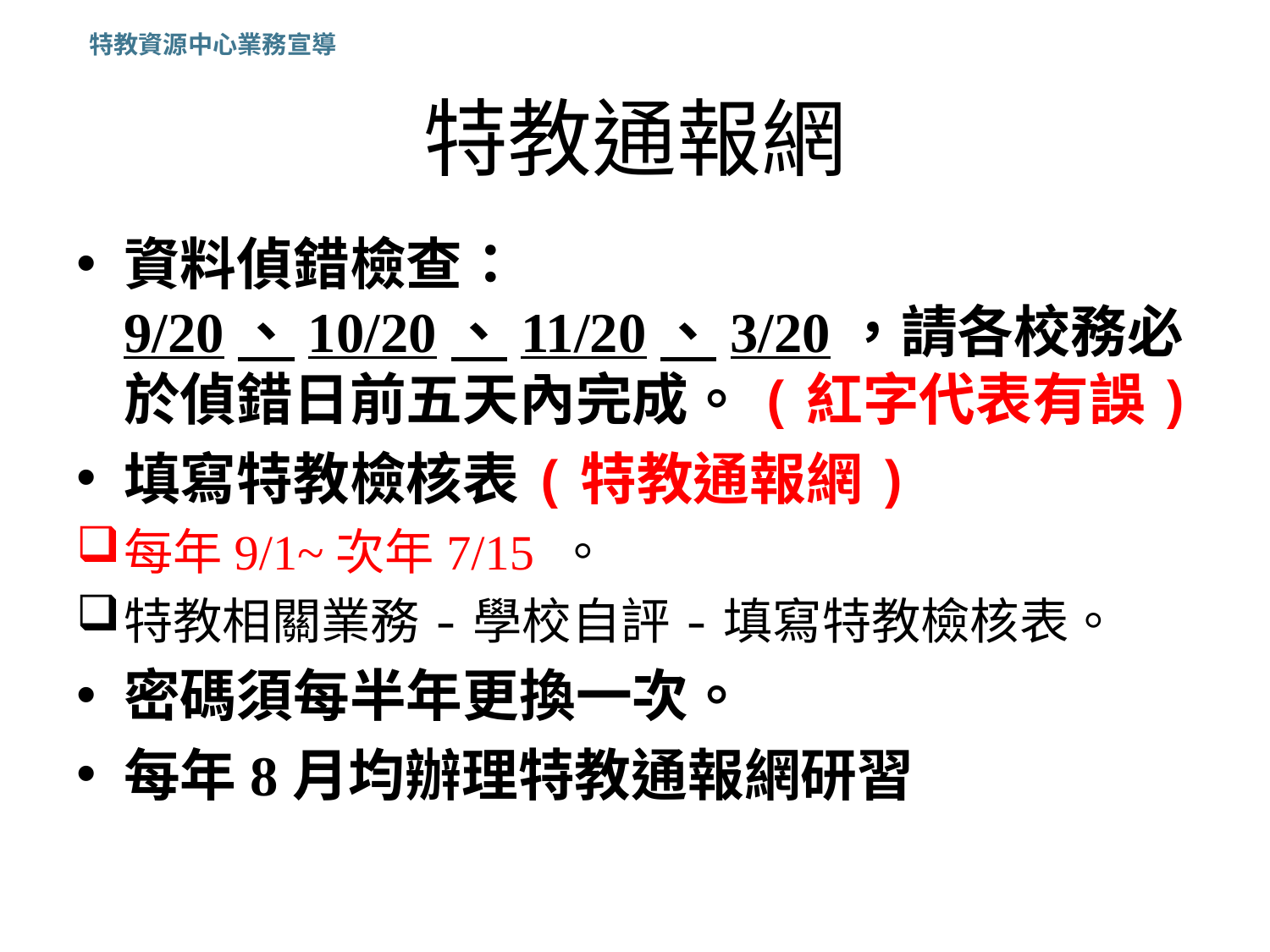

特教資源中心業務宣導
# 特教通報網
資料偵錯檢查：9/20、10/20、11/20、3/20，請各校務必於偵錯日前五天內完成。(紅字代表有誤)
填寫特教檢核表(特教通報網)
每年9/1~次年7/15 。
特教相關業務-學校自評-填寫特教檢核表。
密碼須每半年更換一次。
每年8月均辦理特教通報網研習